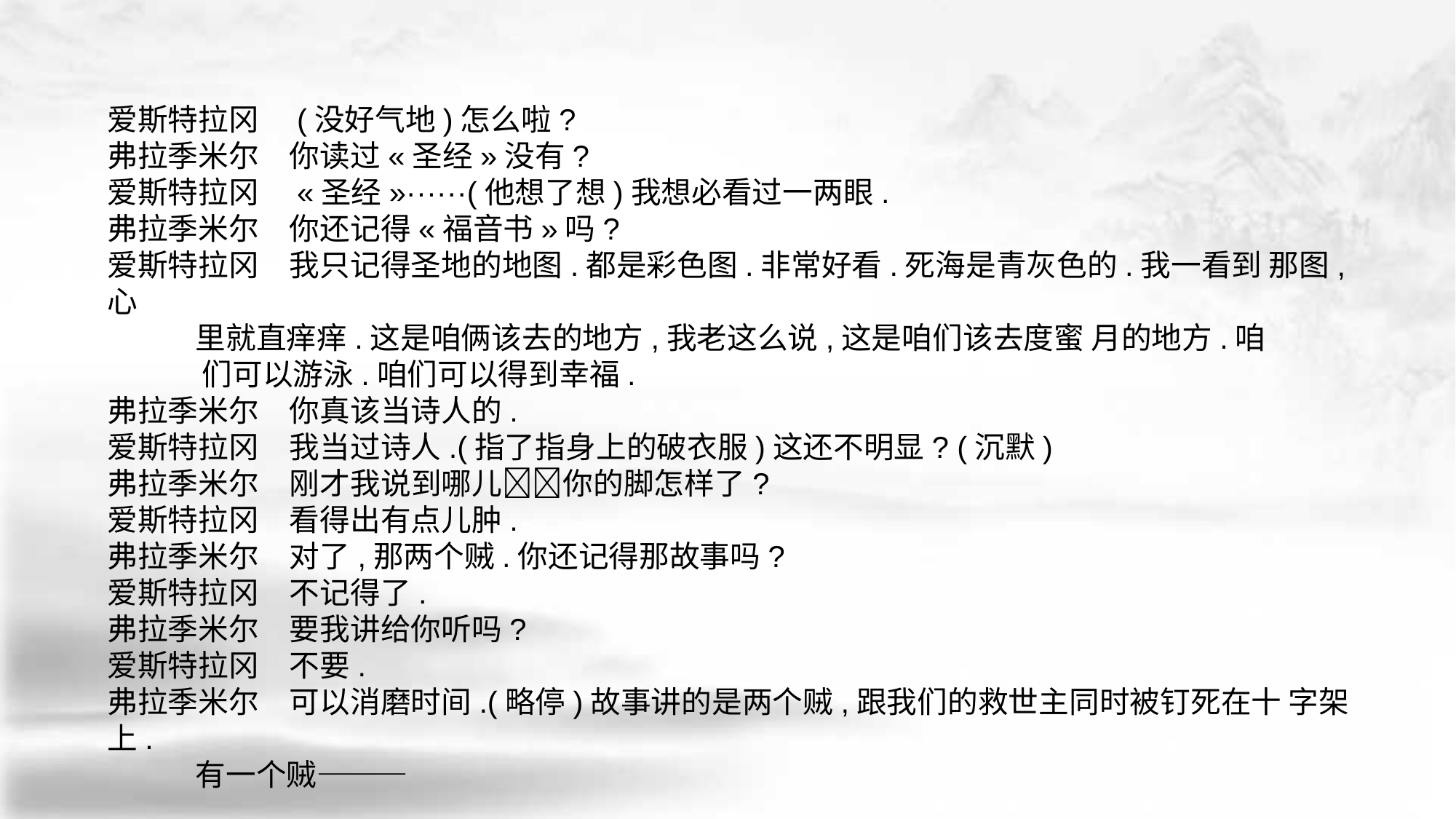

爱斯特拉冈　(没好气地)怎么啦?
弗拉季米尔　你读过«圣经»没有?
爱斯特拉冈　«圣经»······(他想了想)我想必看过一两眼.
弗拉季米尔　你还记得«福音书»吗?
爱斯特拉冈　我只记得圣地的地图.都是彩色图.非常好看.死海是青灰色的.我一看到 那图,心
            里就直痒痒.这是咱俩该去的地方,我老这么说,这是咱们该去度蜜 月的地方.咱
             们可以游泳.咱们可以得到幸福.
弗拉季米尔　你真该当诗人的.
爱斯特拉冈　我当过诗人.(指了指身上的破衣服)这还不明显? (沉默)
弗拉季米尔　刚才我说到哪儿􀆺􀆺你的脚怎样了?
爱斯特拉冈　看得出有点儿肿.
弗拉季米尔　对了,那两个贼.你还记得那故事吗?
爱斯特拉冈　不记得了.
弗拉季米尔　要我讲给你听吗?
爱斯特拉冈　不要.
弗拉季米尔　可以消磨时间.(略停)故事讲的是两个贼,跟我们的救世主同时被钉死在十 字架上.
            有一个贼———